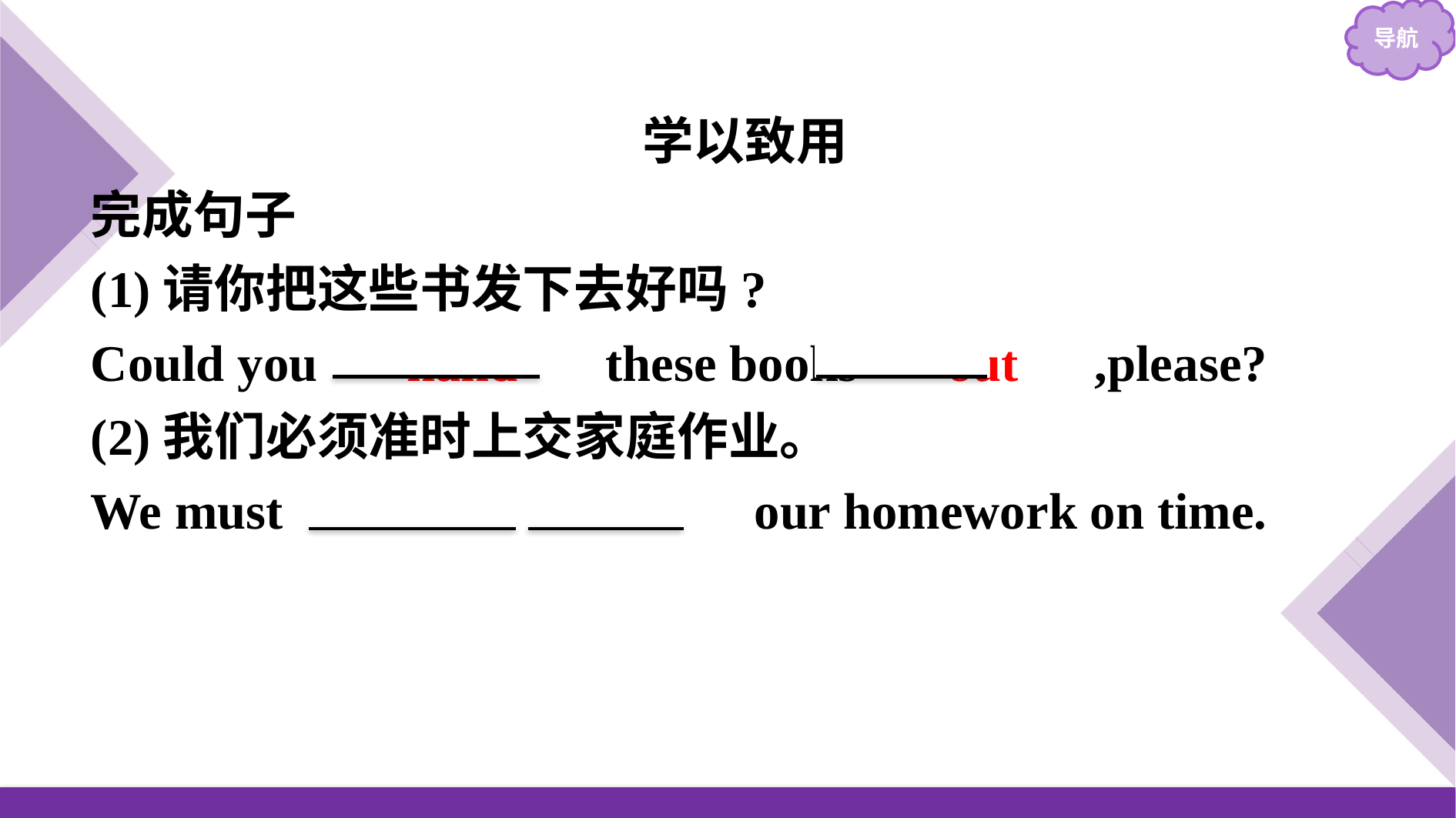

学以致用
完成句子
(1)请你把这些书发下去好吗?
Could you 　hand　 these books 　out　,please?
(2)我们必须准时上交家庭作业。
We must 　hand　 　in　 our homework on time.